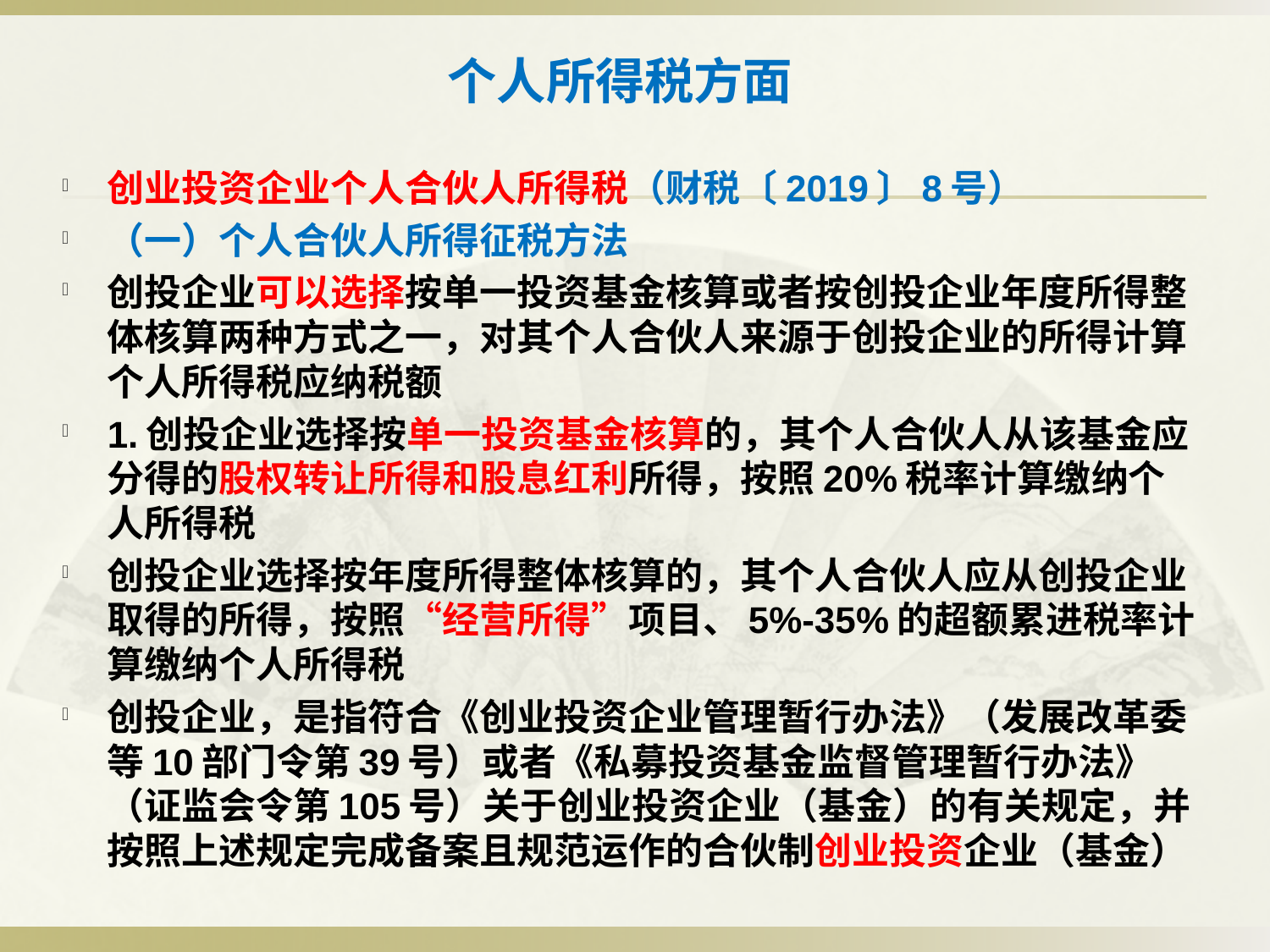

# 个人所得税方面
创业投资企业个人合伙人所得税（财税〔2019〕8号）
（一）个人合伙人所得征税方法
创投企业可以选择按单一投资基金核算或者按创投企业年度所得整体核算两种方式之一，对其个人合伙人来源于创投企业的所得计算个人所得税应纳税额
1.创投企业选择按单一投资基金核算的，其个人合伙人从该基金应分得的股权转让所得和股息红利所得，按照20%税率计算缴纳个人所得税
创投企业选择按年度所得整体核算的，其个人合伙人应从创投企业取得的所得，按照“经营所得”项目、5%-35%的超额累进税率计算缴纳个人所得税
创投企业，是指符合《创业投资企业管理暂行办法》（发展改革委等10部门令第39号）或者《私募投资基金监督管理暂行办法》（证监会令第105号）关于创业投资企业（基金）的有关规定，并按照上述规定完成备案且规范运作的合伙制创业投资企业（基金）